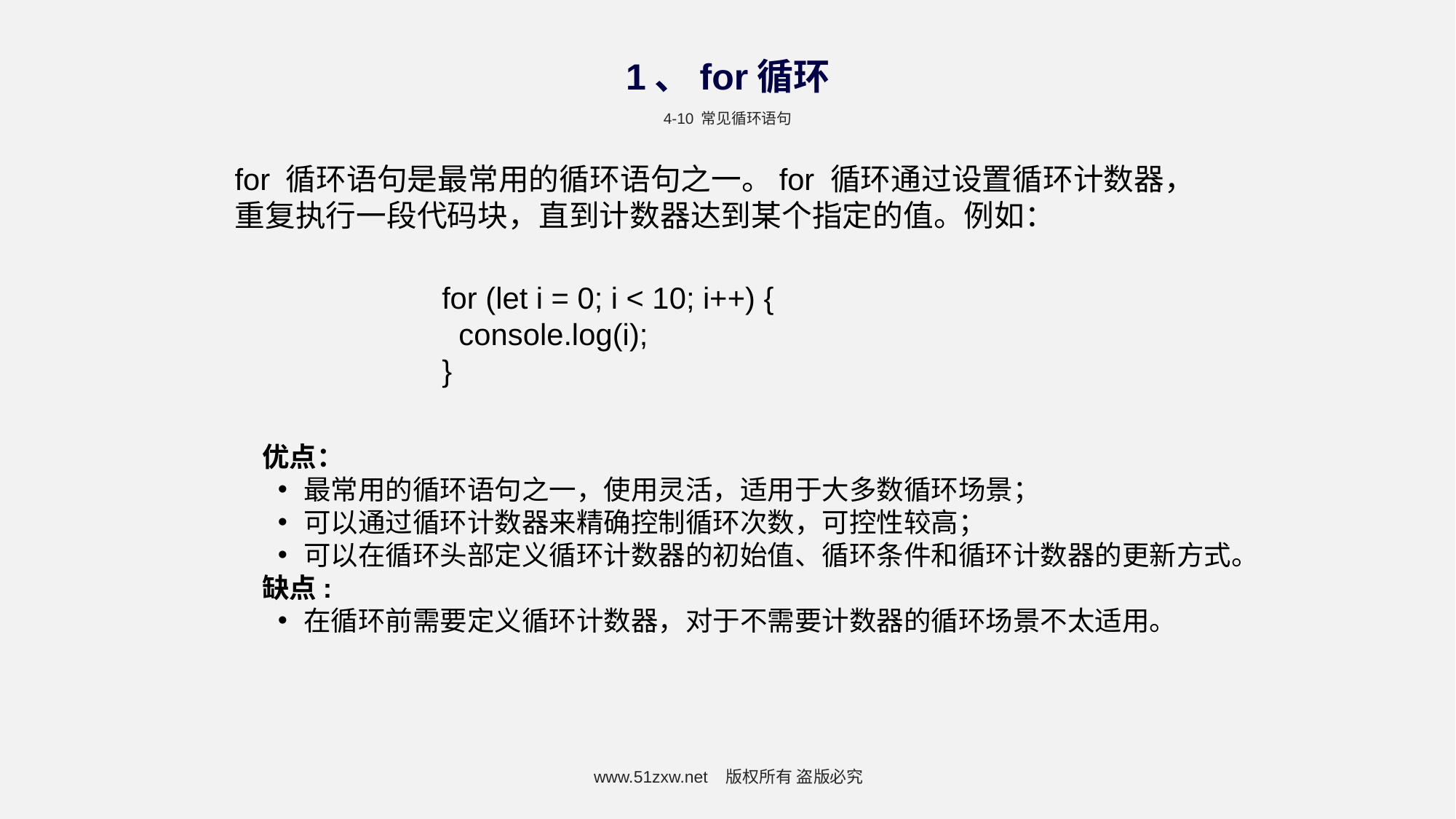

1、for循环
4-10 常见循环语句
for 循环语句是最常用的循环语句之一。for 循环通过设置循环计数器，重复执行一段代码块，直到计数器达到某个指定的值。例如：
for (let i = 0; i < 10; i++) {
  console.log(i);
}

优点：
最常用的循环语句之一，使用灵活，适用于大多数循环场景；
可以通过循环计数器来精确控制循环次数，可控性较高；
可以在循环头部定义循环计数器的初始值、循环条件和循环计数器的更新方式。
缺点:
在循环前需要定义循环计数器，对于不需要计数器的循环场景不太适用。
www.51zxw.net   版权所有 盗版必究